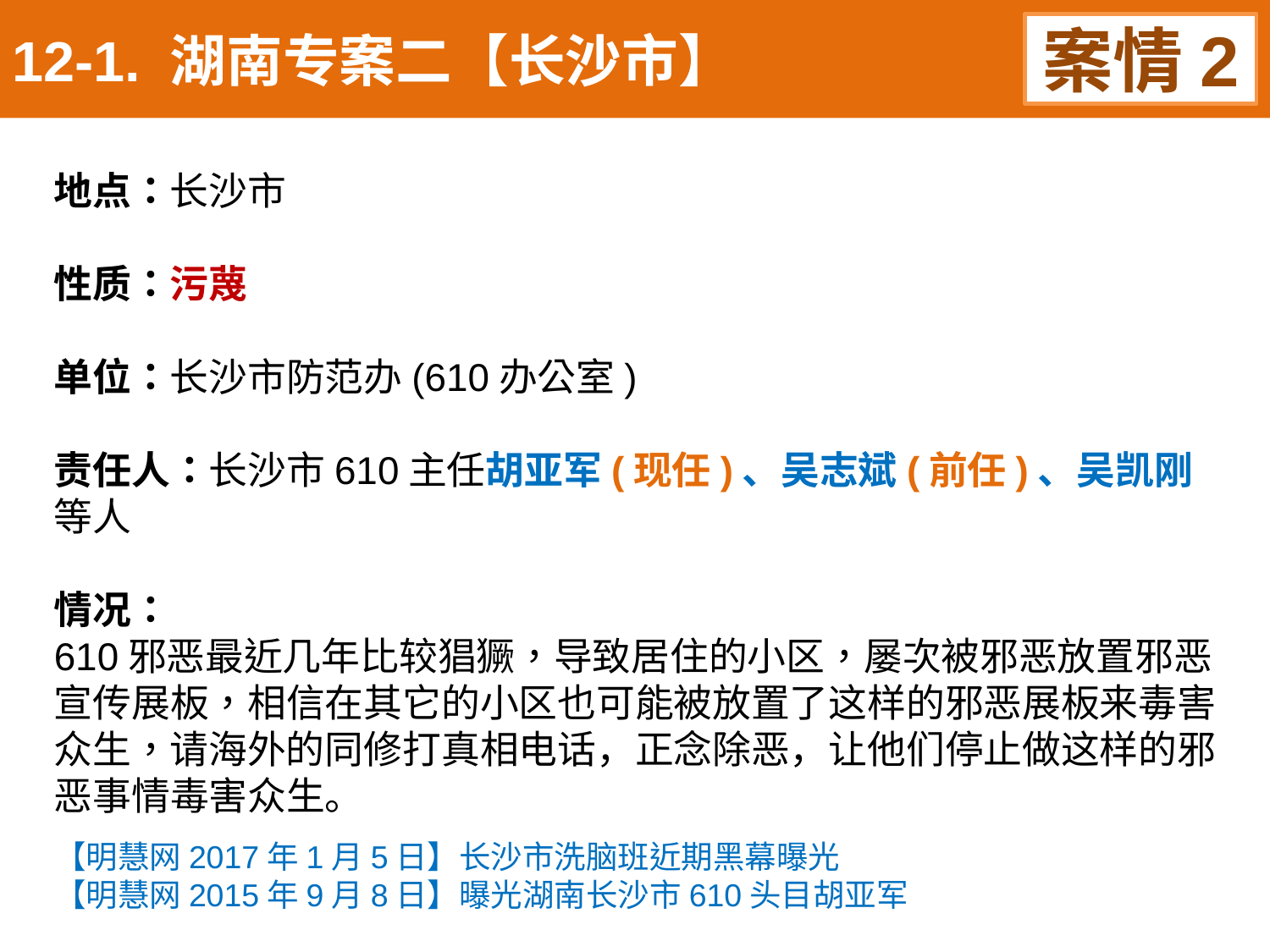

12-1. 湖南专案二【长沙市】
案情2

地点：长沙市

性质：污蔑

单位：长沙市防范办(610办公室)

责任人：长沙市610主任胡亚军(现任)、吴志斌(前任)、吴凯刚等人

情况：
610邪恶最近几年比较猖獗，导致居住的小区，屡次被邪恶放置邪恶宣传展板，相信在其它的小区也可能被放置了这样的邪恶展板来毒害众生，请海外的同修打真相电话，正念除恶，让他们停止做这样的邪恶事情毒害众生。

【明慧网2017年1月5日】长沙市洗脑班近期黑幕曝光
【明慧网2015年9月8日】曝光湖南长沙市610头目胡亚军